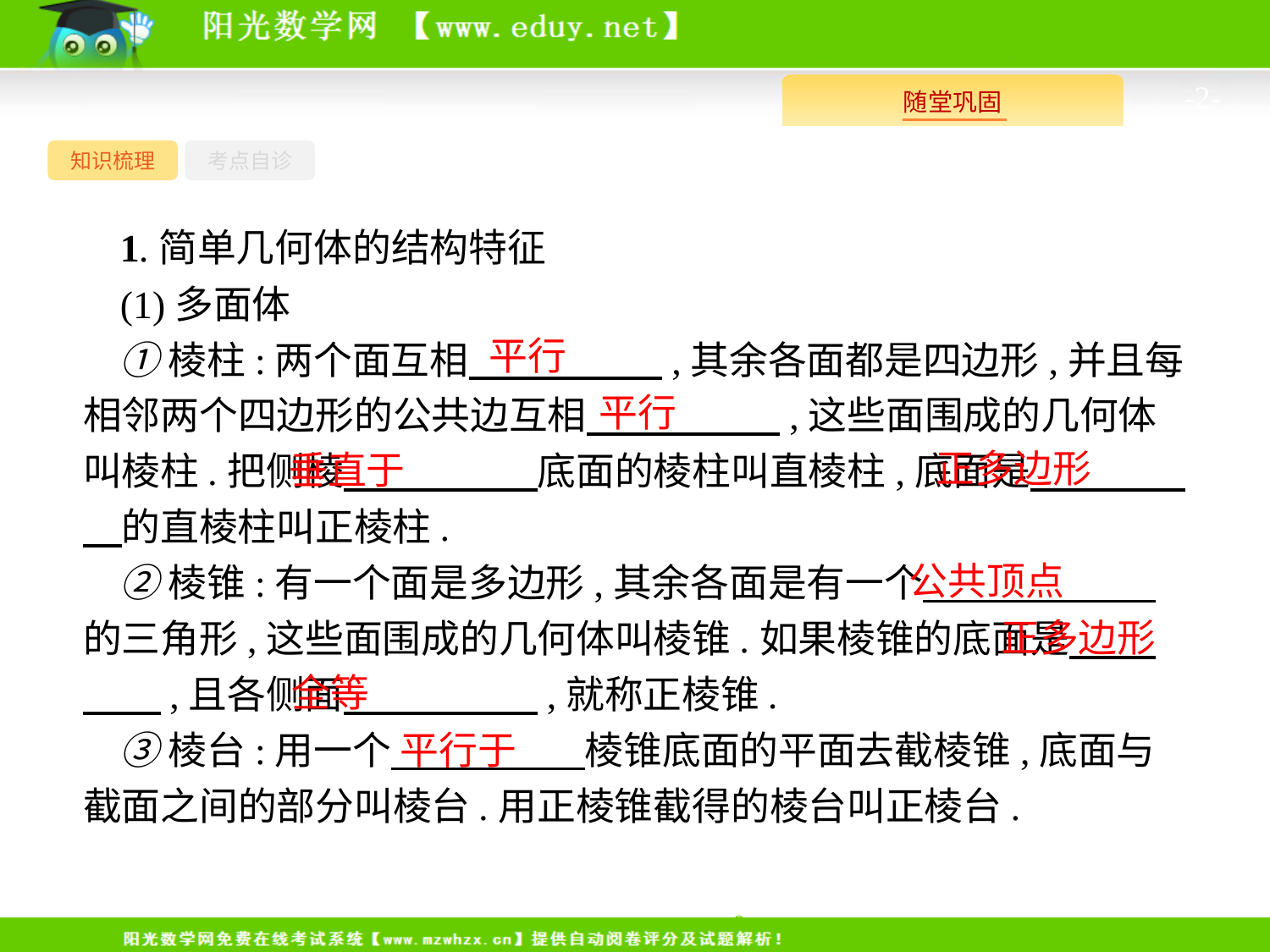

-2-
知识梳理
考点自诊
1.简单几何体的结构特征
(1)多面体
①棱柱:两个面互相　　　　　,其余各面都是四边形,并且每相邻两个四边形的公共边互相　　　　　,这些面围成的几何体叫棱柱.把侧棱　　　　　底面的棱柱叫直棱柱,底面是　　　　　的直棱柱叫正棱柱.
②棱锥:有一个面是多边形,其余各面是有一个　　　　　　的三角形,这些面围成的几何体叫棱锥.如果棱锥的底面是　　  　　,且各侧面　　　　　,就称正棱锥.
③棱台:用一个　　　　　棱锥底面的平面去截棱锥,底面与截面之间的部分叫棱台.用正棱锥截得的棱台叫正棱台.
平行
平行
正多边形
垂直于
公共顶点
正多边形
全等
平行于